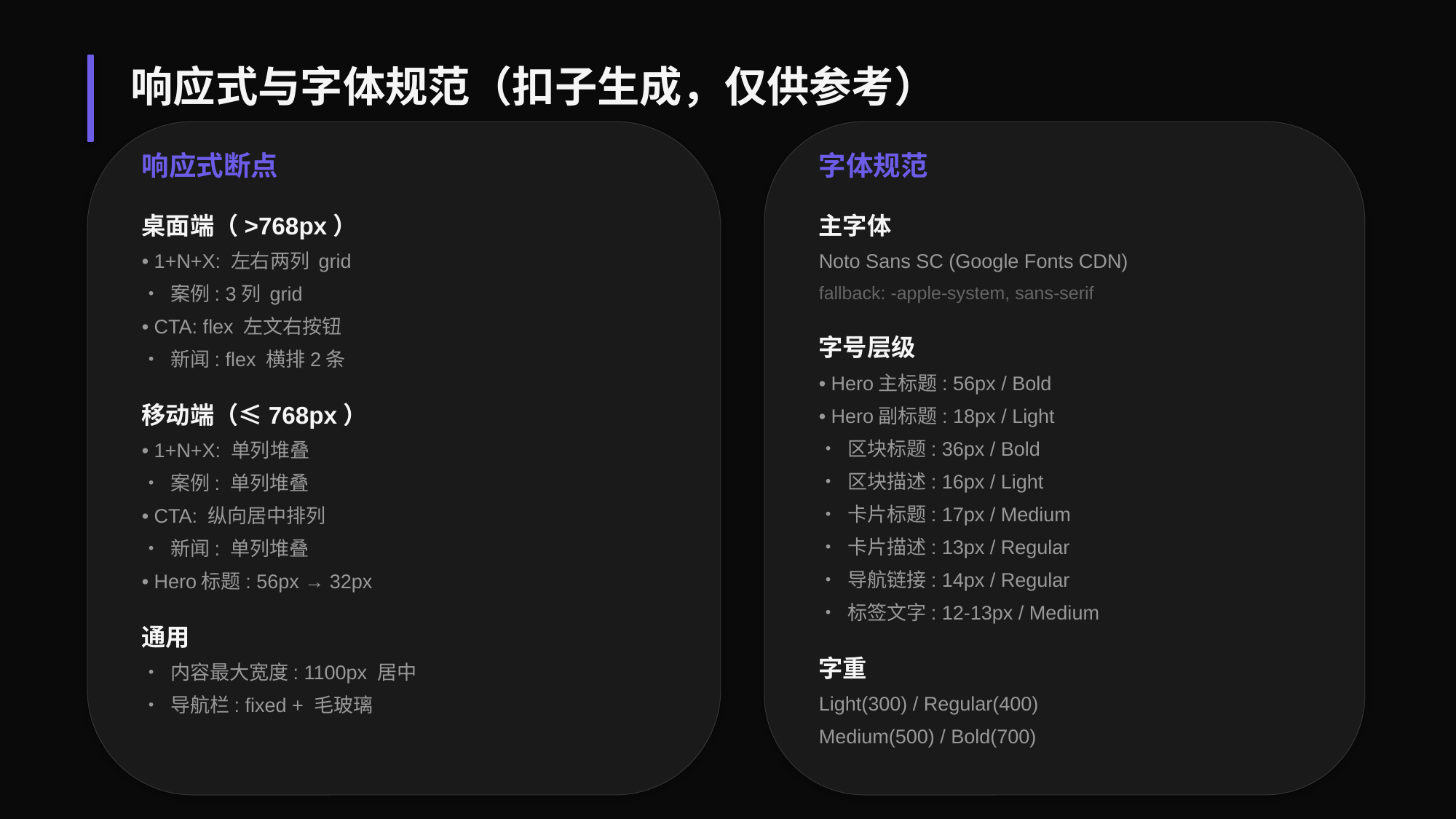

响应式与字体规范（扣子生成，仅供参考）

响应式断点

桌面端（>768px）
• 1+N+X: 左右两列 grid
• 案例: 3列 grid
• CTA: flex 左文右按钮
• 新闻: flex 横排2条

移动端（≤768px）
• 1+N+X: 单列堆叠
• 案例: 单列堆叠
• CTA: 纵向居中排列
• 新闻: 单列堆叠
• Hero标题: 56px → 32px

通用
• 内容最大宽度: 1100px 居中
• 导航栏: fixed + 毛玻璃
字体规范

主字体
Noto Sans SC (Google Fonts CDN)
fallback: -apple-system, sans-serif

字号层级
• Hero主标题: 56px / Bold
• Hero副标题: 18px / Light
• 区块标题: 36px / Bold
• 区块描述: 16px / Light
• 卡片标题: 17px / Medium
• 卡片描述: 13px / Regular
• 导航链接: 14px / Regular
• 标签文字: 12-13px / Medium

字重
Light(300) / Regular(400)
Medium(500) / Bold(700)